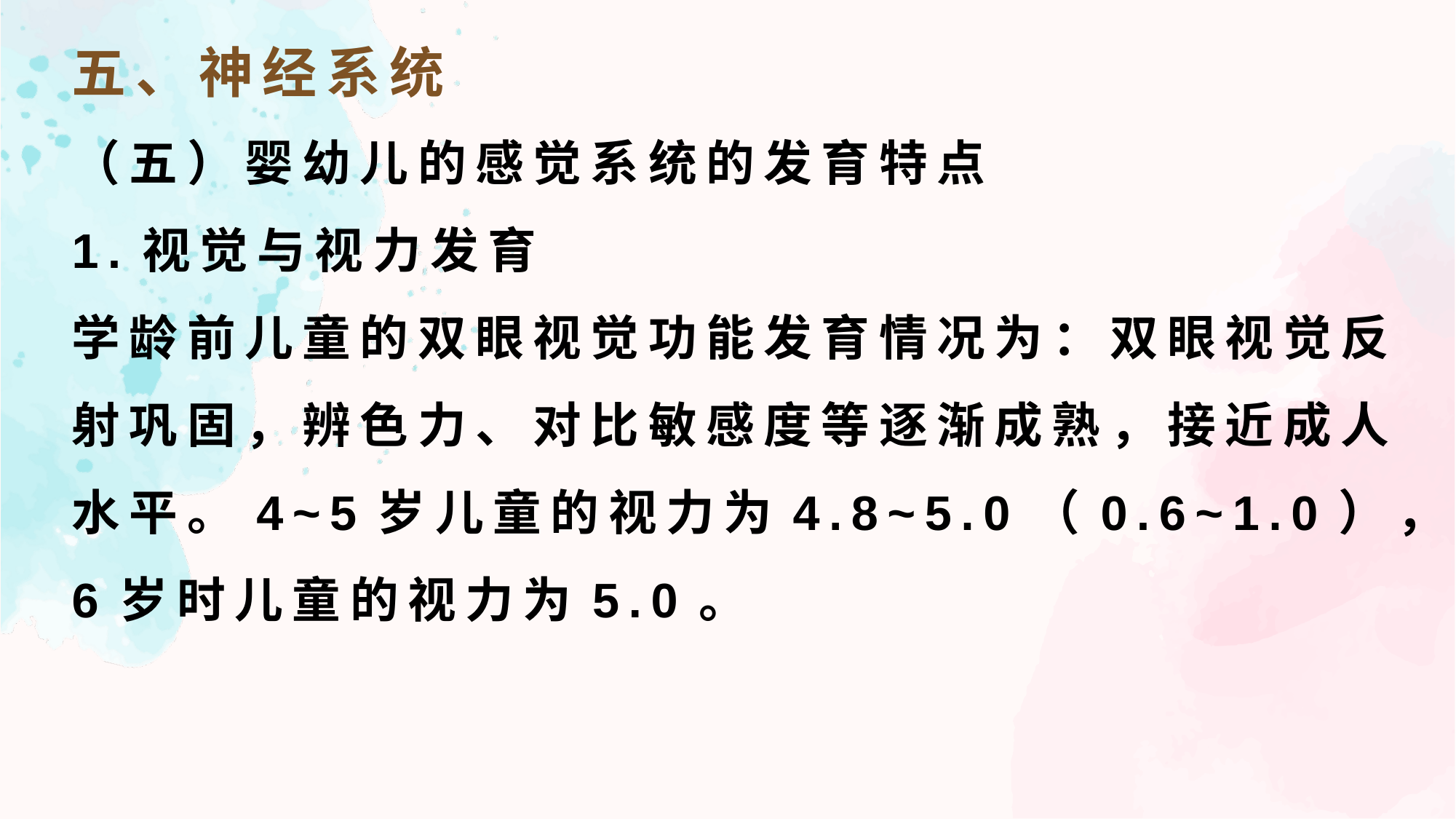

五、神经系统
（五）婴幼儿的感觉系统的发育特点
1.视觉与视力发育
学龄前儿童的双眼视觉功能发育情况为：双眼视觉反射巩固，辨色力、对比敏感度等逐渐成熟，接近成人水平。4~5岁儿童的视力为4.8~5.0（0.6~1.0），6岁时儿童的视力为5.0。